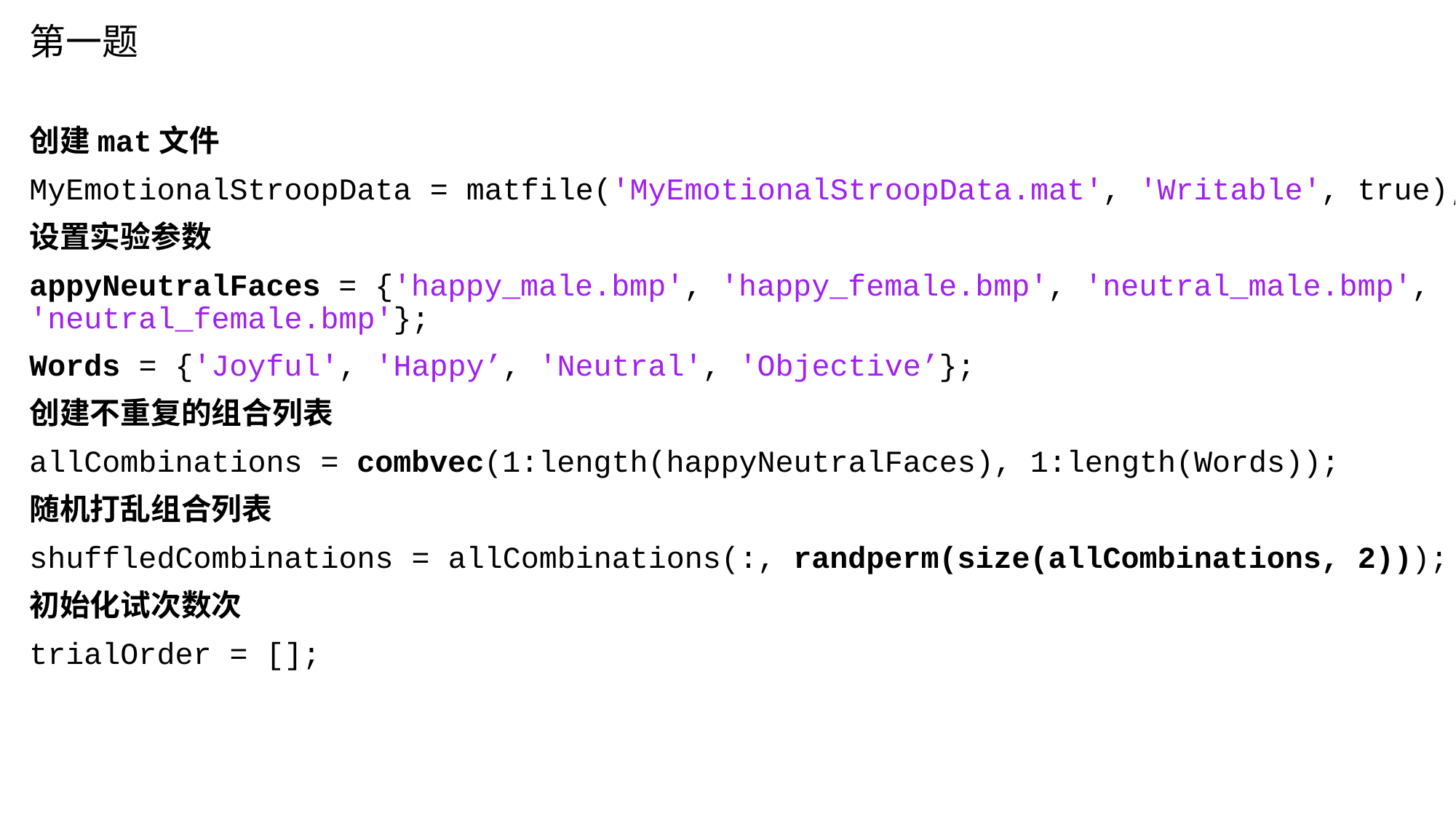

第一题

创建mat文件
MyEmotionalStroopData = matfile('MyEmotionalStroopData.mat', 'Writable', true);
设置实验参数
appyNeutralFaces = {'happy_male.bmp', 'happy_female.bmp', 'neutral_male.bmp', 'neutral_female.bmp'};
Words = {'Joyful', 'Happy’, 'Neutral', 'Objective’};
创建不重复的组合列表
allCombinations = combvec(1:length(happyNeutralFaces), 1:length(Words));
随机打乱组合列表
shuffledCombinations = allCombinations(:, randperm(size(allCombinations, 2)));
初始化试次数次
trialOrder = [];